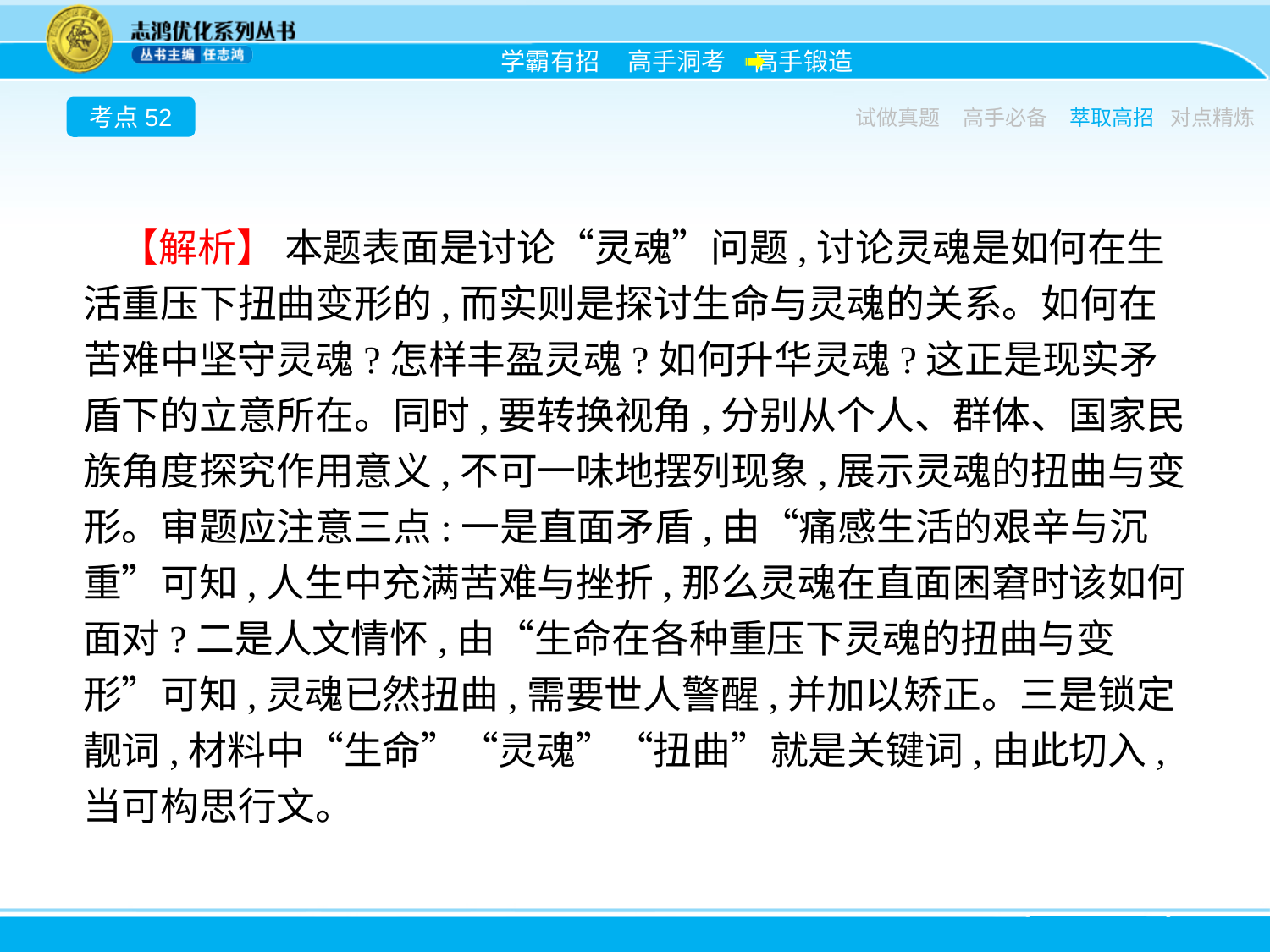

考点52
试做真题
高手必备
萃取高招
对点精炼
【解析】 本题表面是讨论“灵魂”问题,讨论灵魂是如何在生活重压下扭曲变形的,而实则是探讨生命与灵魂的关系。如何在苦难中坚守灵魂?怎样丰盈灵魂?如何升华灵魂?这正是现实矛盾下的立意所在。同时,要转换视角,分别从个人、群体、国家民族角度探究作用意义,不可一味地摆列现象,展示灵魂的扭曲与变形。审题应注意三点:一是直面矛盾,由“痛感生活的艰辛与沉重”可知,人生中充满苦难与挫折,那么灵魂在直面困窘时该如何面对?二是人文情怀,由“生命在各种重压下灵魂的扭曲与变形”可知,灵魂已然扭曲,需要世人警醒,并加以矫正。三是锁定靓词,材料中“生命”“灵魂”“扭曲”就是关键词,由此切入,当可构思行文。